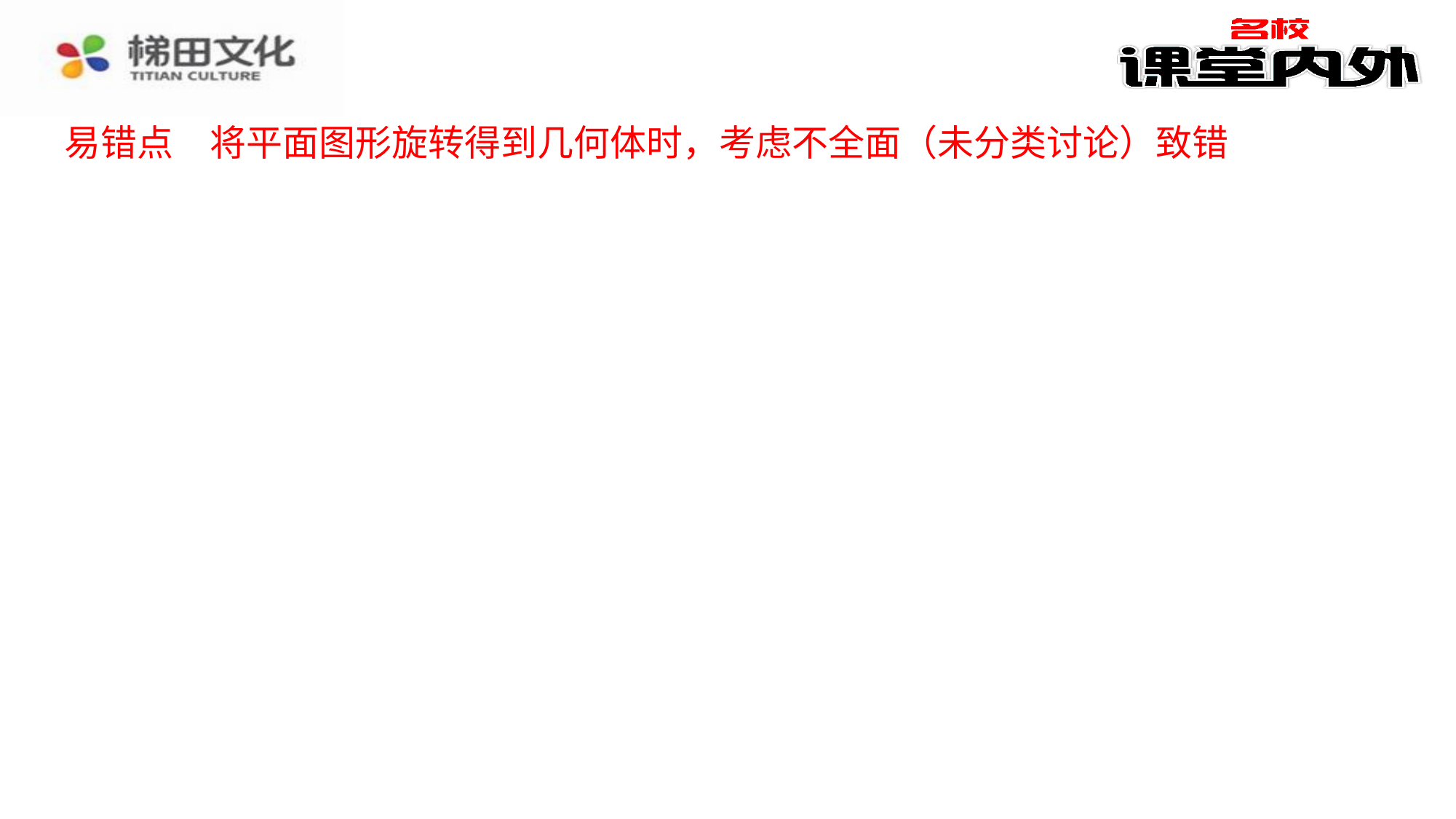

易错点　将平面图形旋转得到几何体时，考虑不全面（未分类讨论）致错
易错点　将平面图形旋转得到几何体时，考虑不全面（未分类讨论）致错